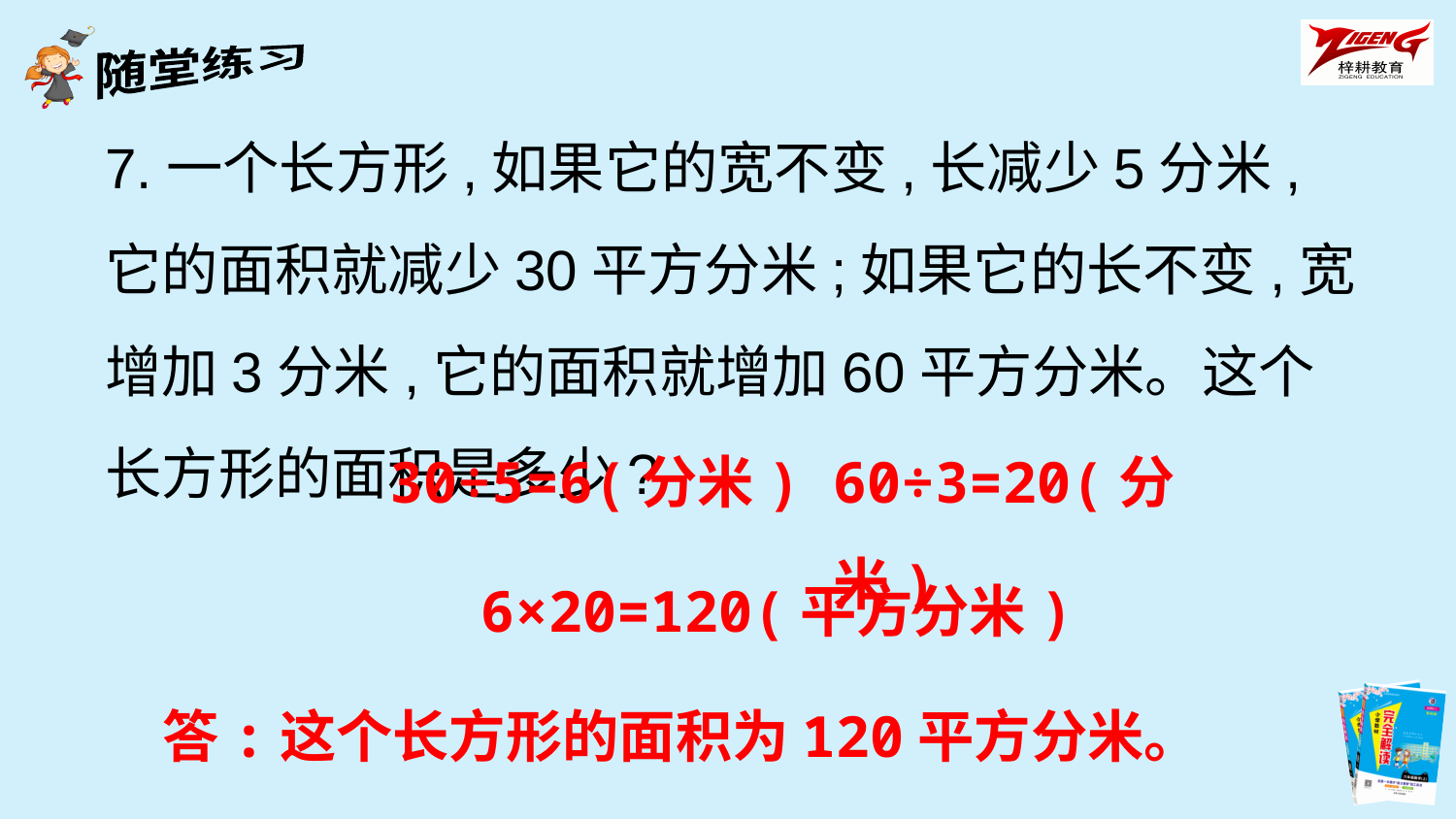

7.一个长方形,如果它的宽不变,长减少5分米,它的面积就减少30平方分米;如果它的长不变,宽增加3分米,它的面积就增加60平方分米。这个长方形的面积是多少?
30÷5=6(分米)
60÷3=20(分米)
6×20=120(平方分米)
答:这个长方形的面积为120平方分米。